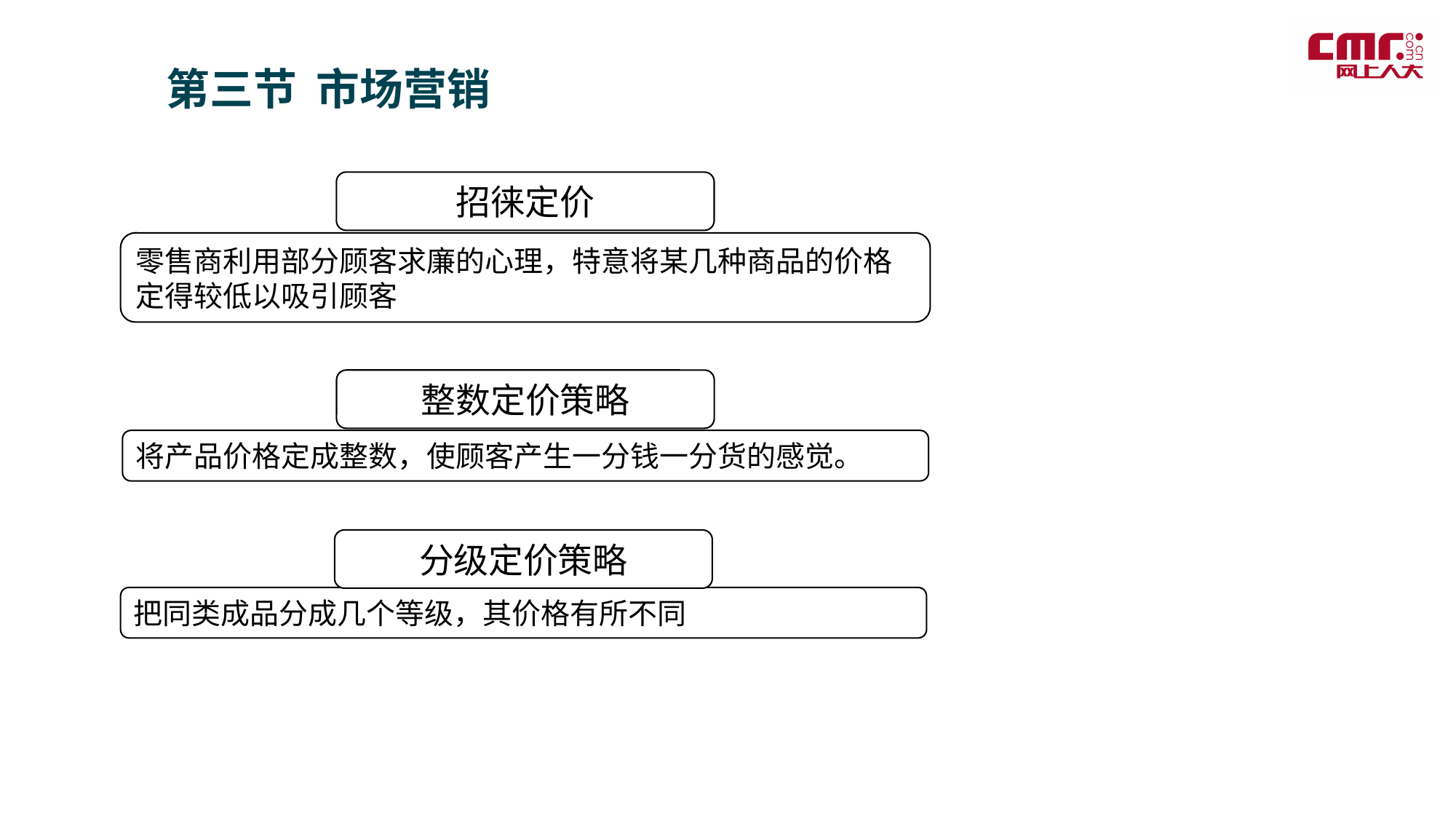

第三节  市场营销

招徕定价
零售商利用部分顾客求廉的心理，特意将某几种商品的价格定得较低以吸引顾客
整数定价策略
将产品价格定成整数，使顾客产生一分钱一分货的感觉。
分级定价策略
把同类成品分成几个等级，其价格有所不同